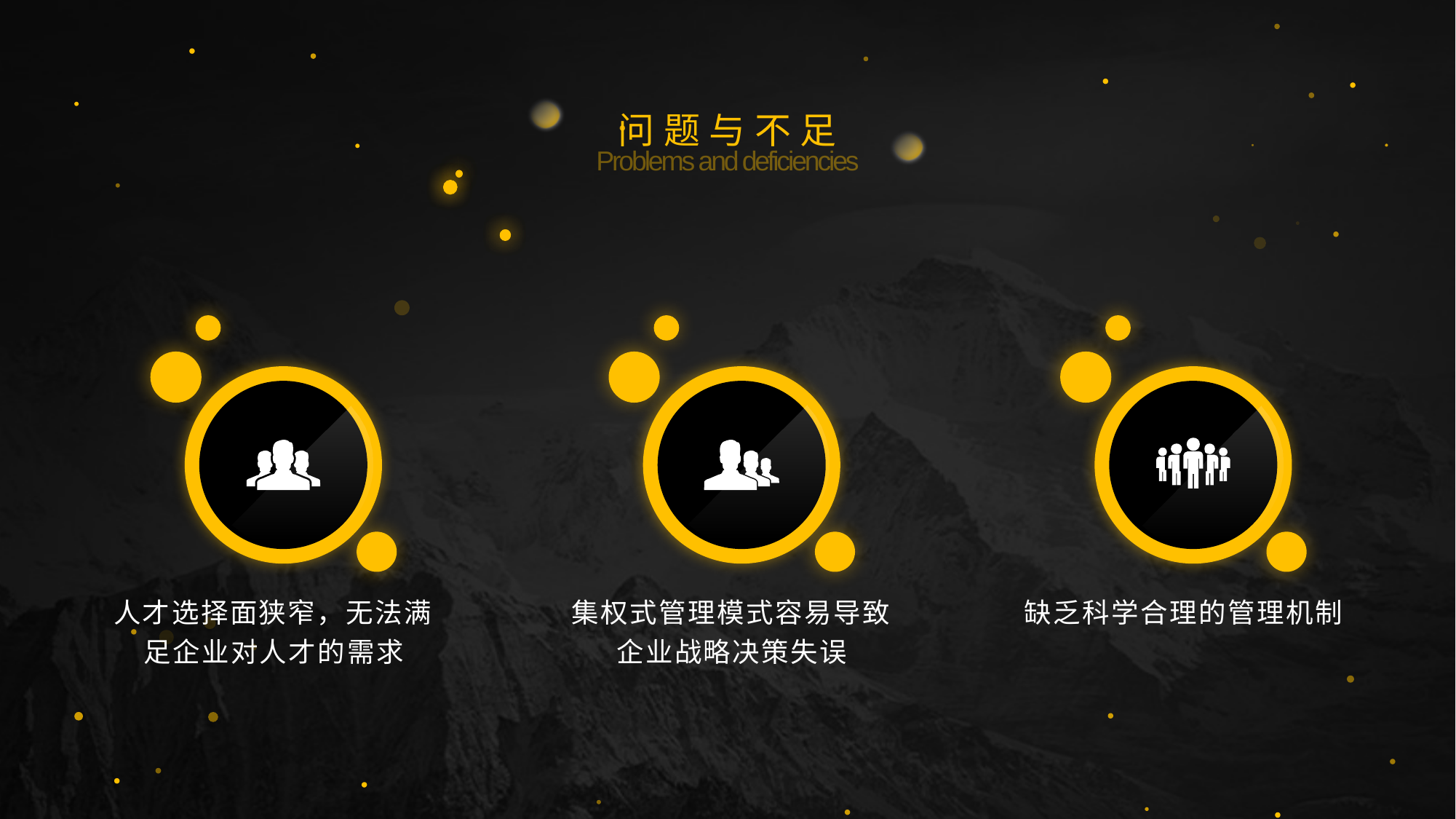

问题与不足

Problems and deficiencies

人才选择面狭窄，无法满足企业对人才的需求
集权式管理模式容易导致企业战略决策失误
缺乏科学合理的管理机制